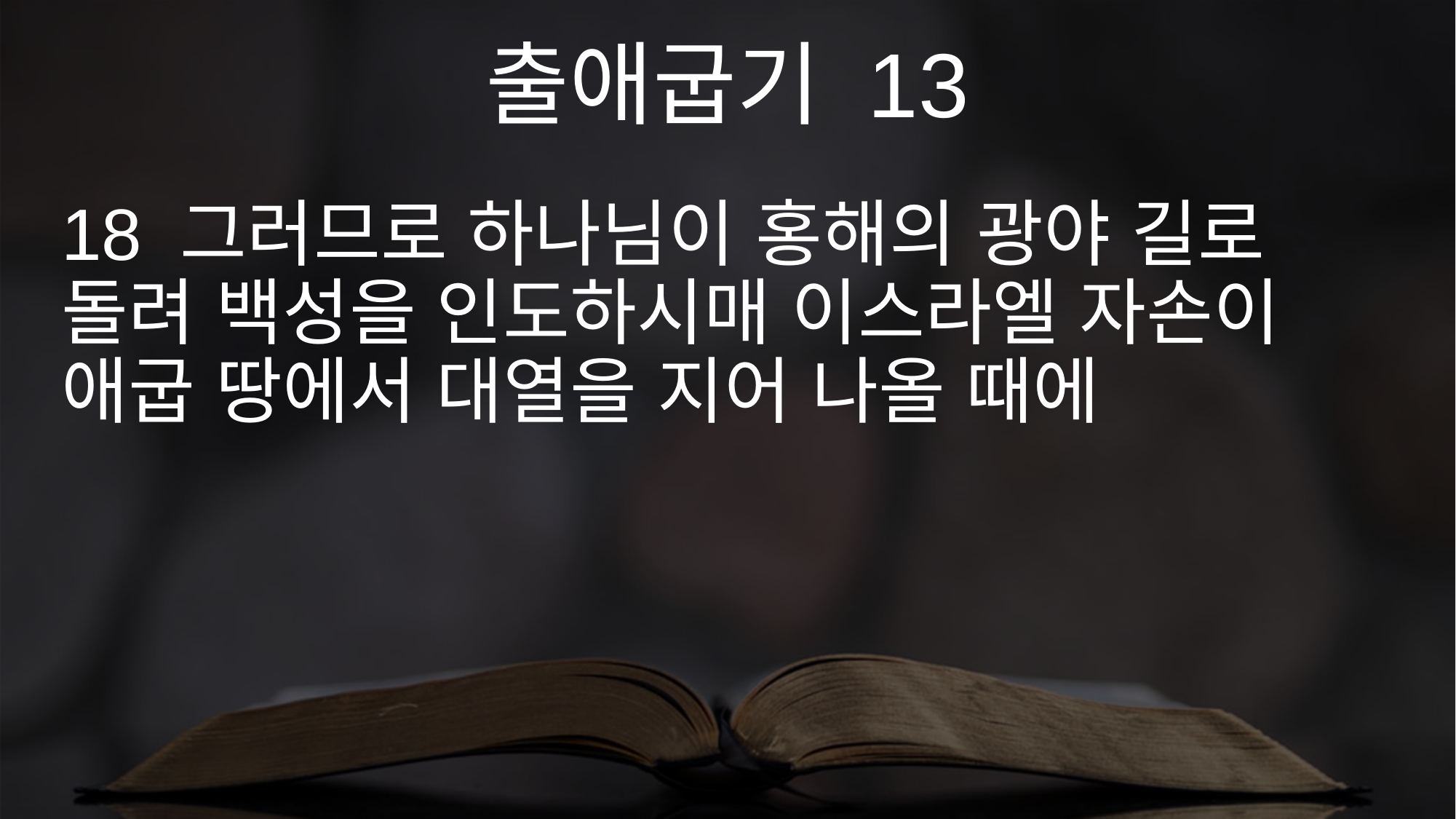

출애굽기 13
18 그러므로 하나님이 홍해의 광야 길로 돌려 백성을 인도하시매 이스라엘 자손이 애굽 땅에서 대열을 지어 나올 때에